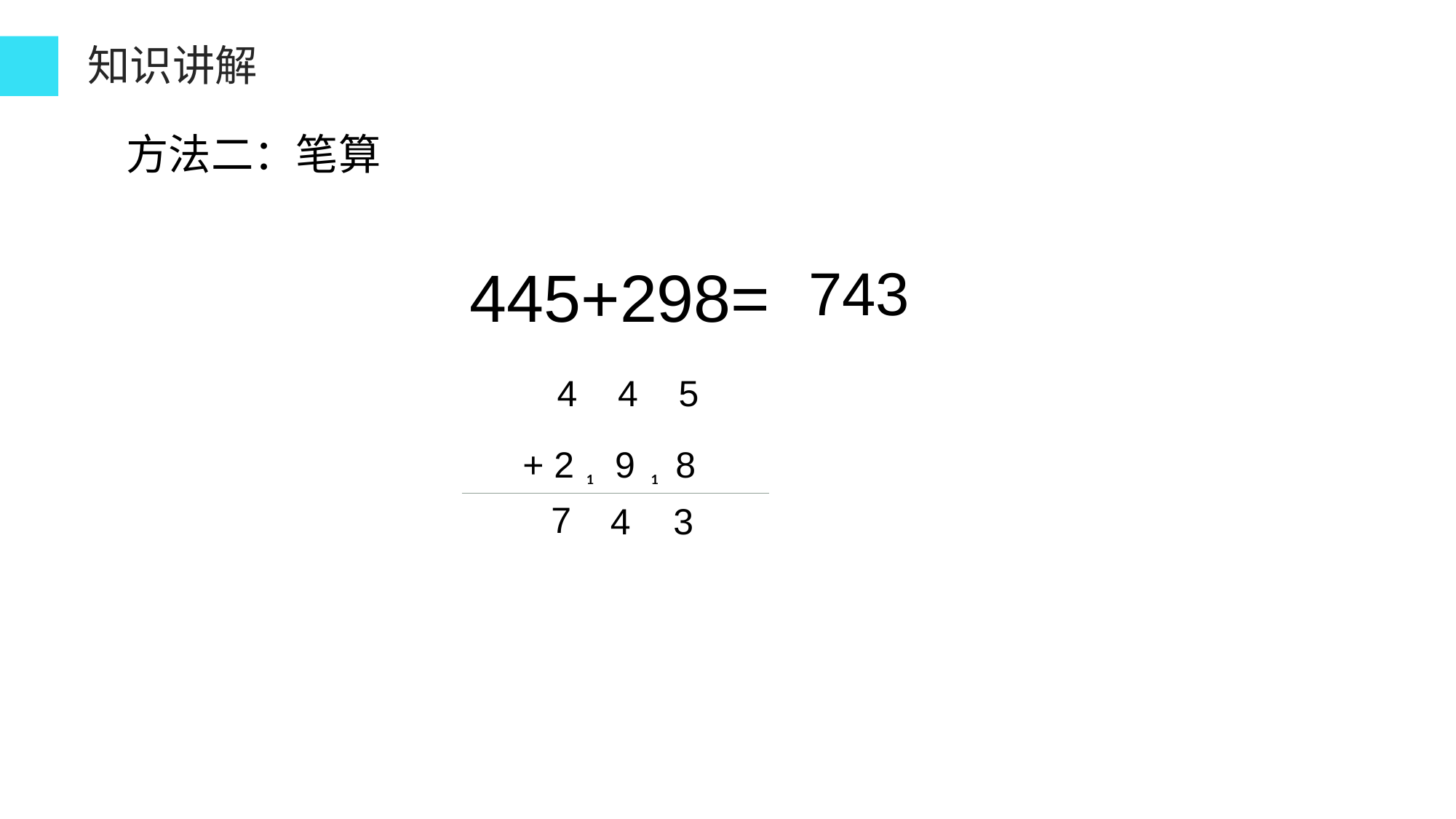

知识讲解

方法二：笔算
445+298=
743
    4    4    5
  + 2    9    8
₁
₁
 3
7
4